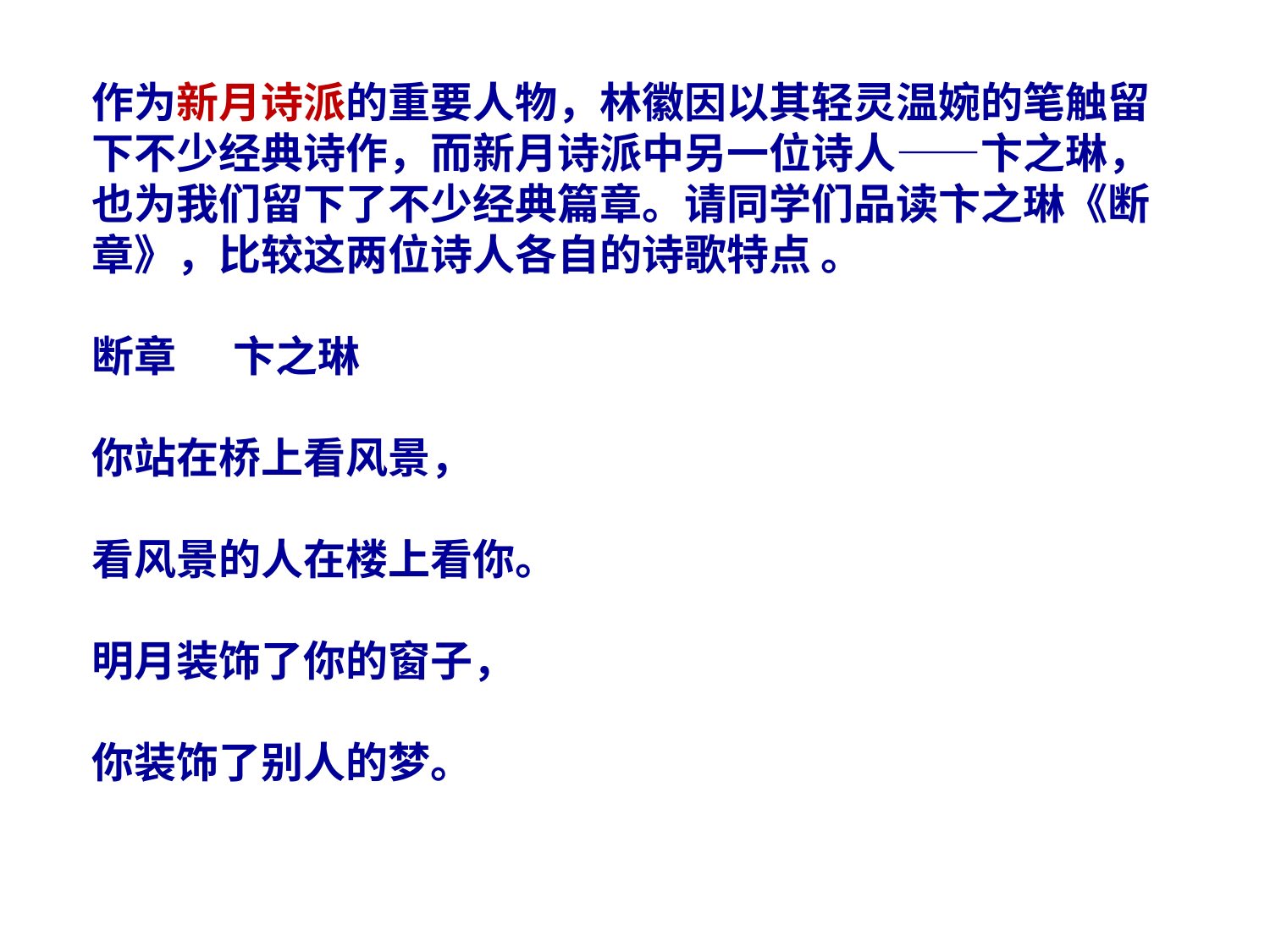

作为新月诗派的重要人物，林徽因以其轻灵温婉的笔触留下不少经典诗作，而新月诗派中另一位诗人——卞之琳，也为我们留下了不少经典篇章。请同学们品读卞之琳《断章》，比较这两位诗人各自的诗歌特点 。
断章      卞之琳 
你站在桥上看风景， 
看风景的人在楼上看你。 
明月装饰了你的窗子，
你装饰了别人的梦。